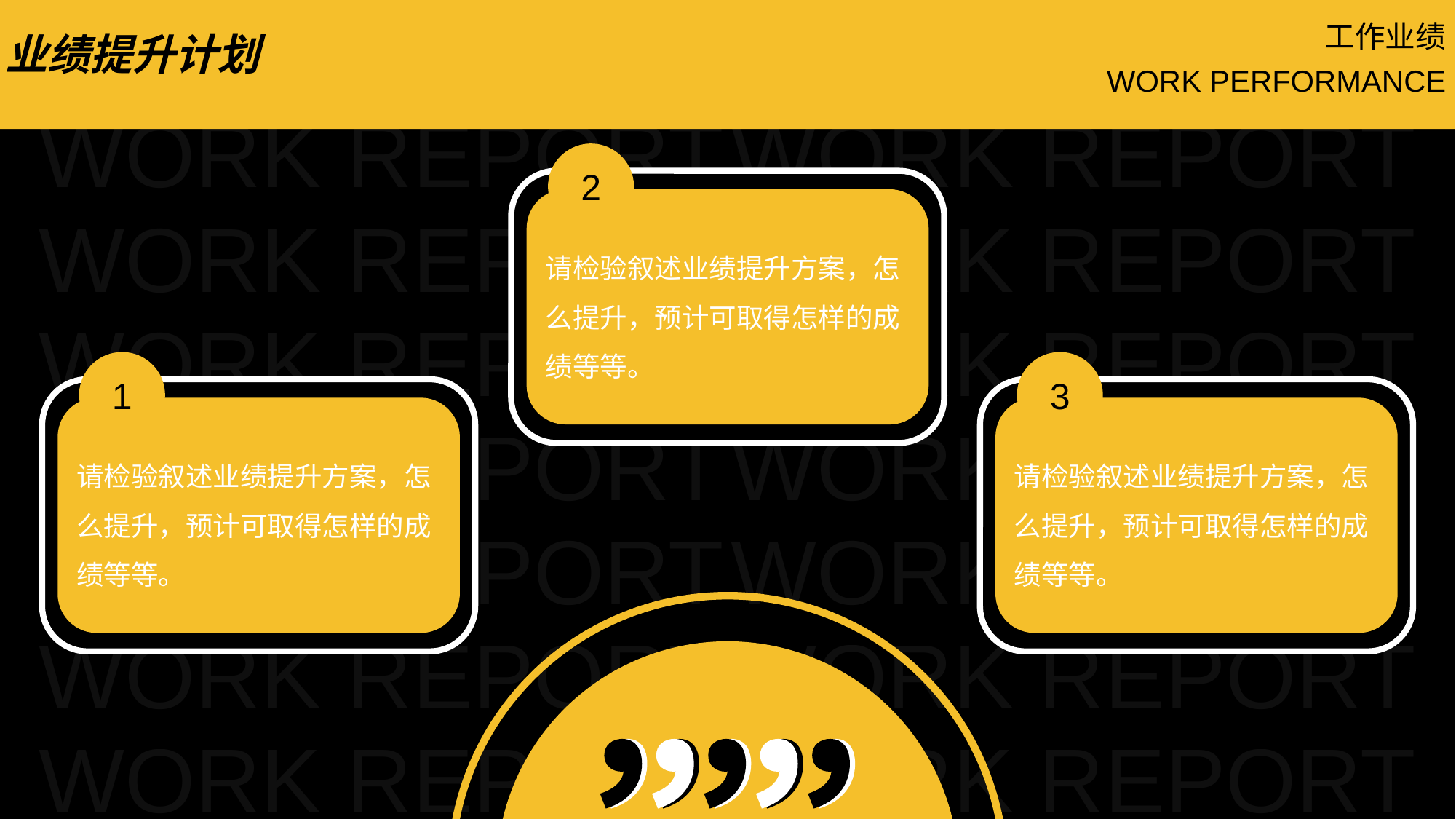

工作业绩
业绩提升计划
WORK PERFORMANCE

2

请检验叙述业绩提升方案，怎么提升，预计可取得怎样的成绩等等。

1

请检验叙述业绩提升方案，怎么提升，预计可取得怎样的成绩等等。

3

请检验叙述业绩提升方案，怎么提升，预计可取得怎样的成绩等等。